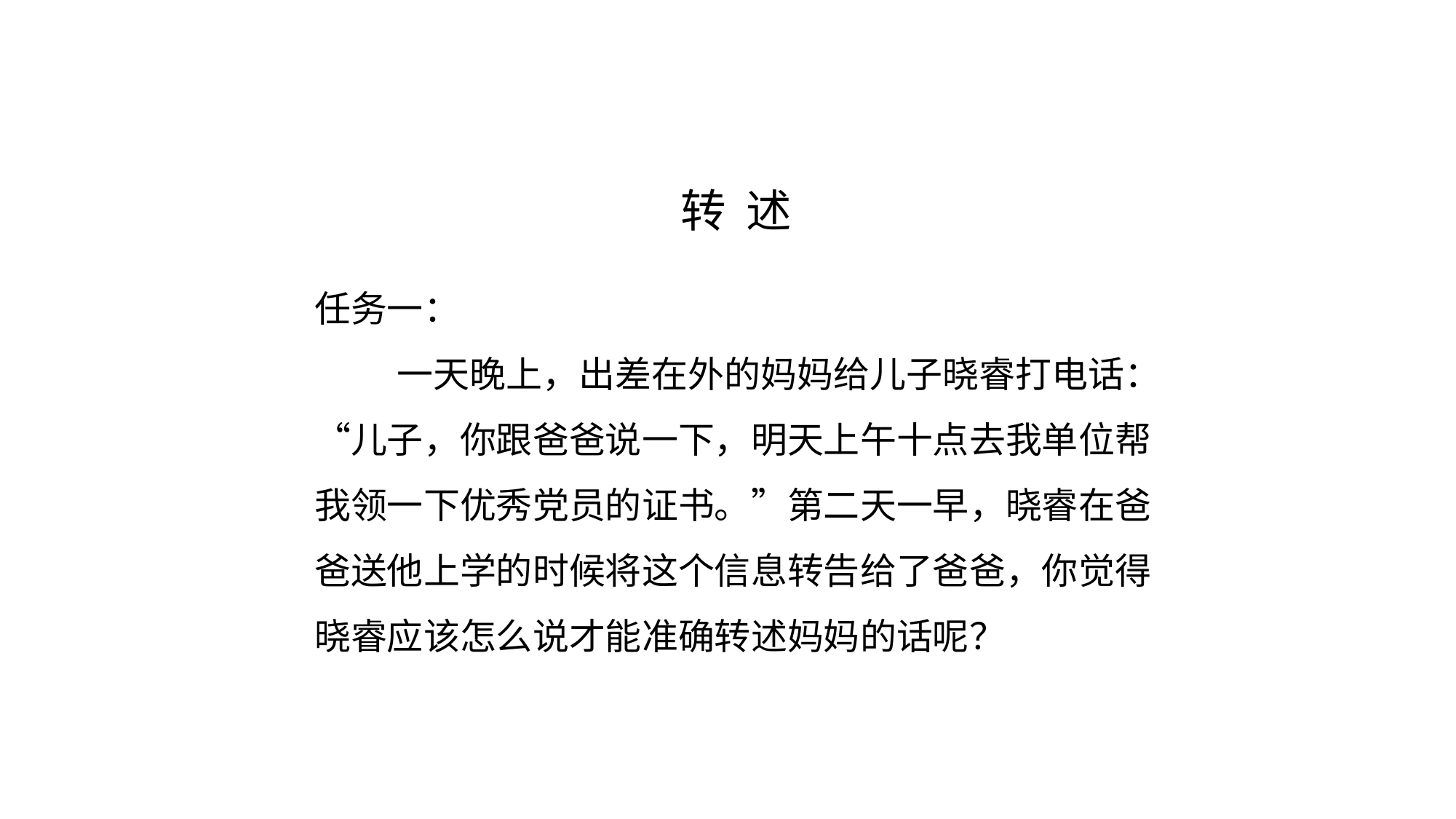

# 转  述
任务一：
         一天晚上，出差在外的妈妈给儿子晓睿打电话：“儿子，你跟爸爸说一下，明天上午十点去我单位帮我领一下优秀党员的证书。”第二天一早，晓睿在爸爸送他上学的时候将这个信息转告给了爸爸，你觉得晓睿应该怎么说才能准确转述妈妈的话呢？